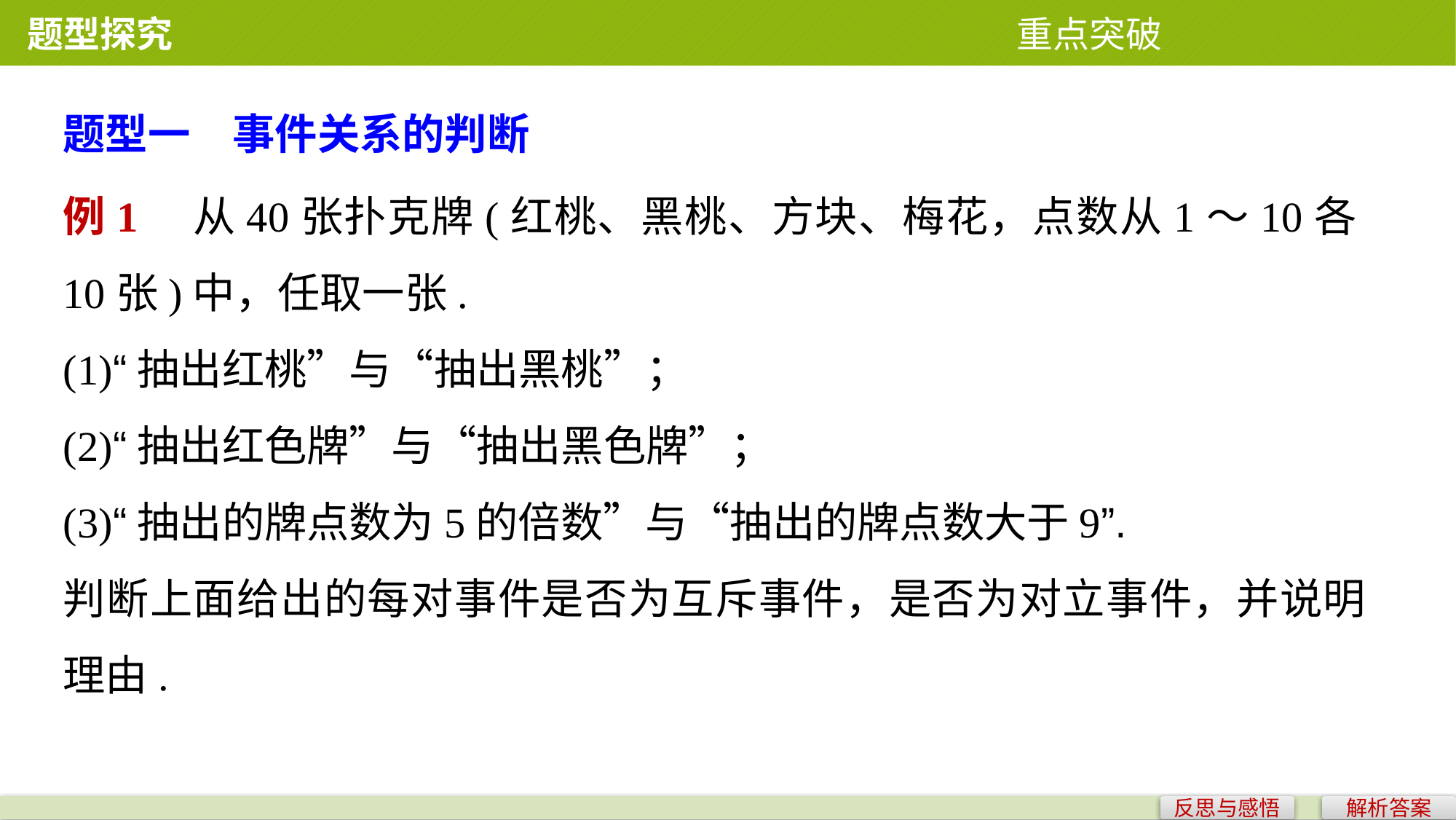

题型探究                                                                                                       重点突破
题型一　事件关系的判断
例1　从40张扑克牌(红桃、黑桃、方块、梅花，点数从1～10各10张)中，任取一张.
(1)“抽出红桃”与“抽出黑桃”；
(2)“抽出红色牌”与“抽出黑色牌”；
(3)“抽出的牌点数为5的倍数”与“抽出的牌点数大于9”.
判断上面给出的每对事件是否为互斥事件，是否为对立事件，并说明理由.
反思与感悟
解析答案